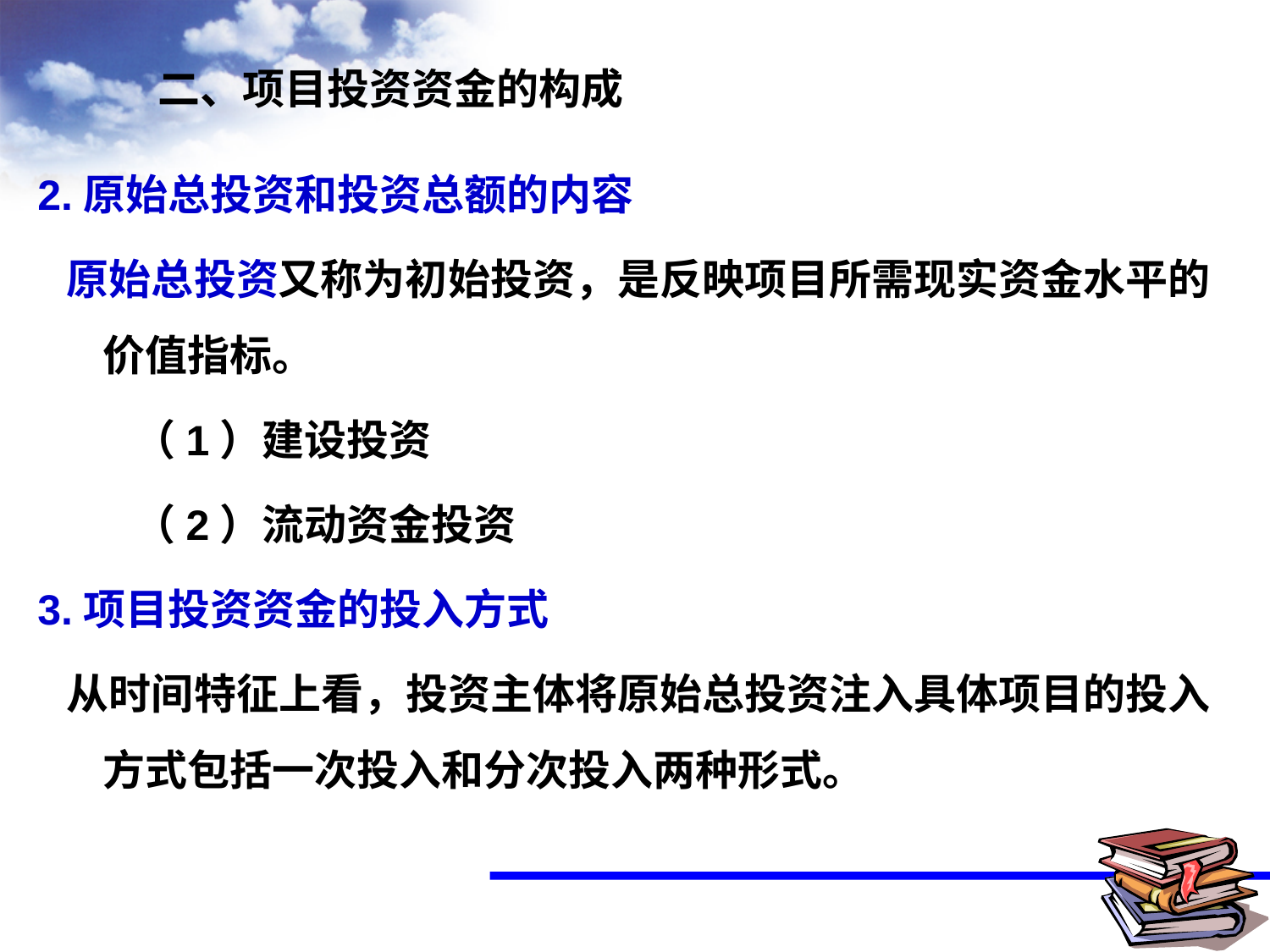

二、项目投资资金的构成
2.原始总投资和投资总额的内容
  原始总投资又称为初始投资，是反映项目所需现实资金水平的价值指标。
         （1）建设投资
         （2）流动资金投资
3.项目投资资金的投入方式
  从时间特征上看，投资主体将原始总投资注入具体项目的投入方式包括一次投入和分次投入两种形式。